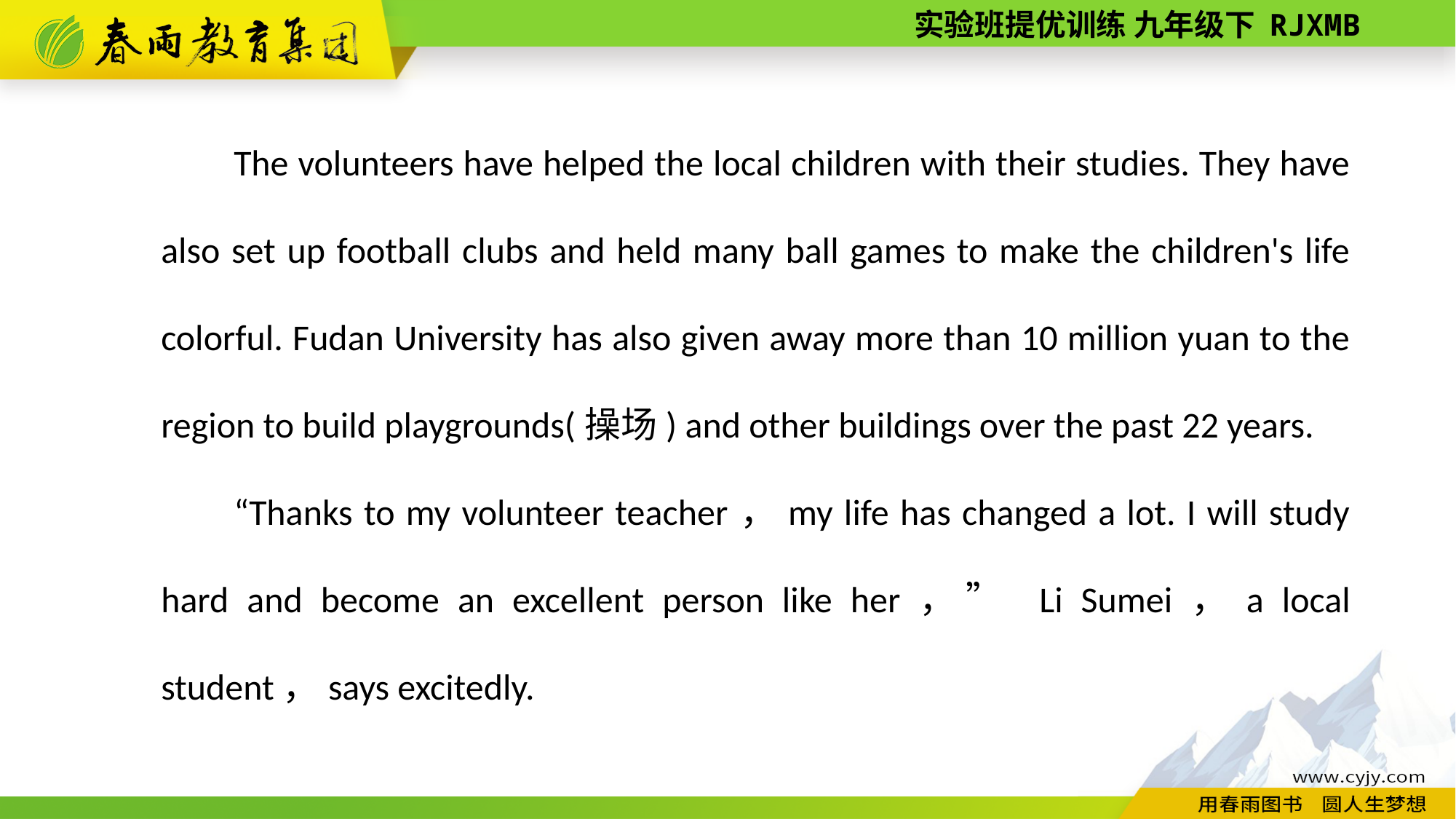

The volunteers have helped the local children with their studies. They have also set up football clubs and held many ball games to make the children's life colorful. Fudan University has also given away more than 10 million yuan to the region to build playgrounds(操场) and other buildings over the past 22 years.
“Thanks to my volunteer teacher，my life has changed a lot. I will study hard and become an excellent person like her，” Li Sumei，a local student，says excitedly.